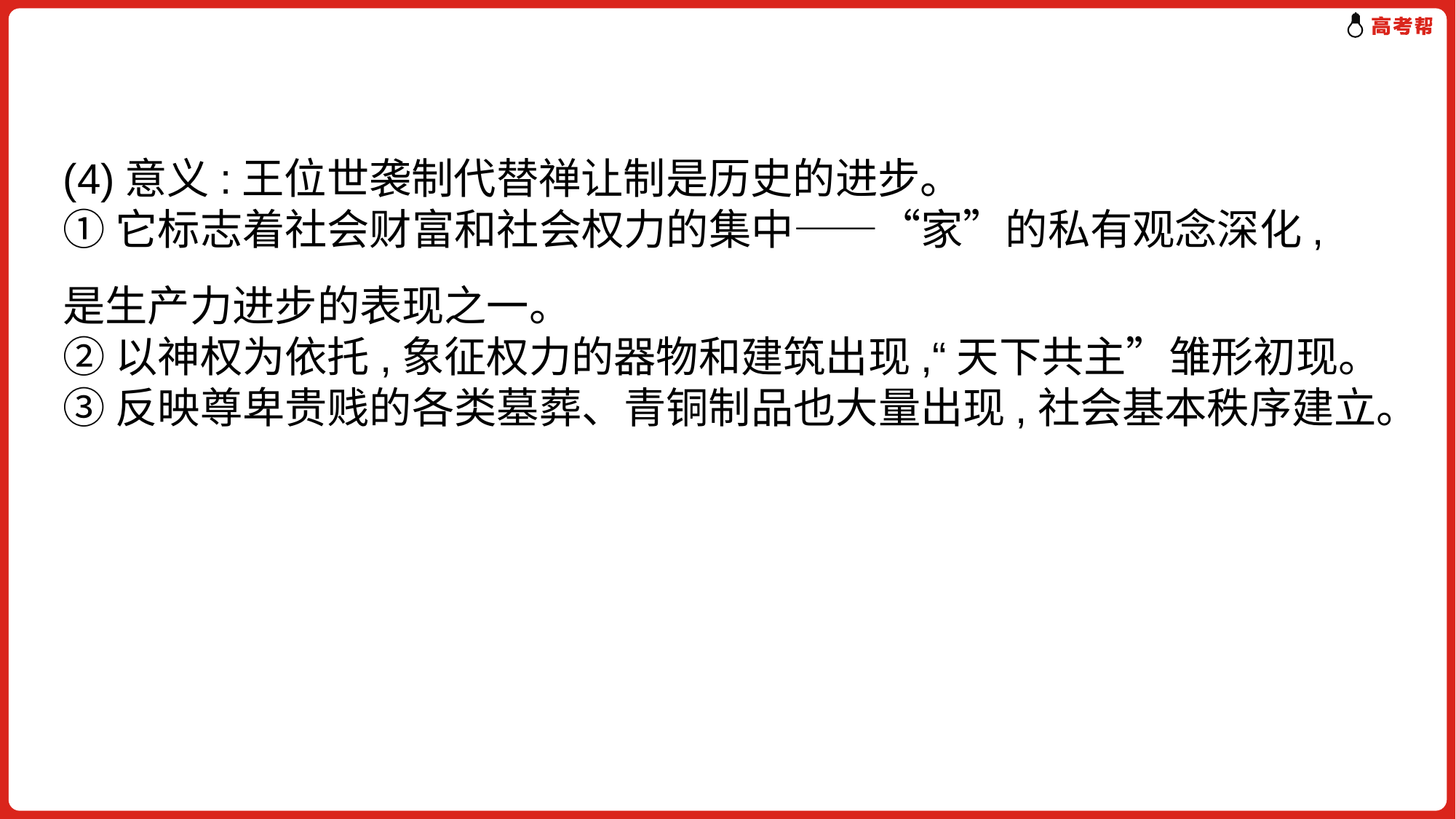

(4)意义:王位世袭制代替禅让制是历史的进步。
①它标志着社会财富和社会权力的集中——“家”的私有观念深化,
是生产力进步的表现之一。
②以神权为依托,象征权力的器物和建筑出现,“天下共主”雏形初现。
③反映尊卑贵贱的各类墓葬、青铜制品也大量出现,社会基本秩序建立。